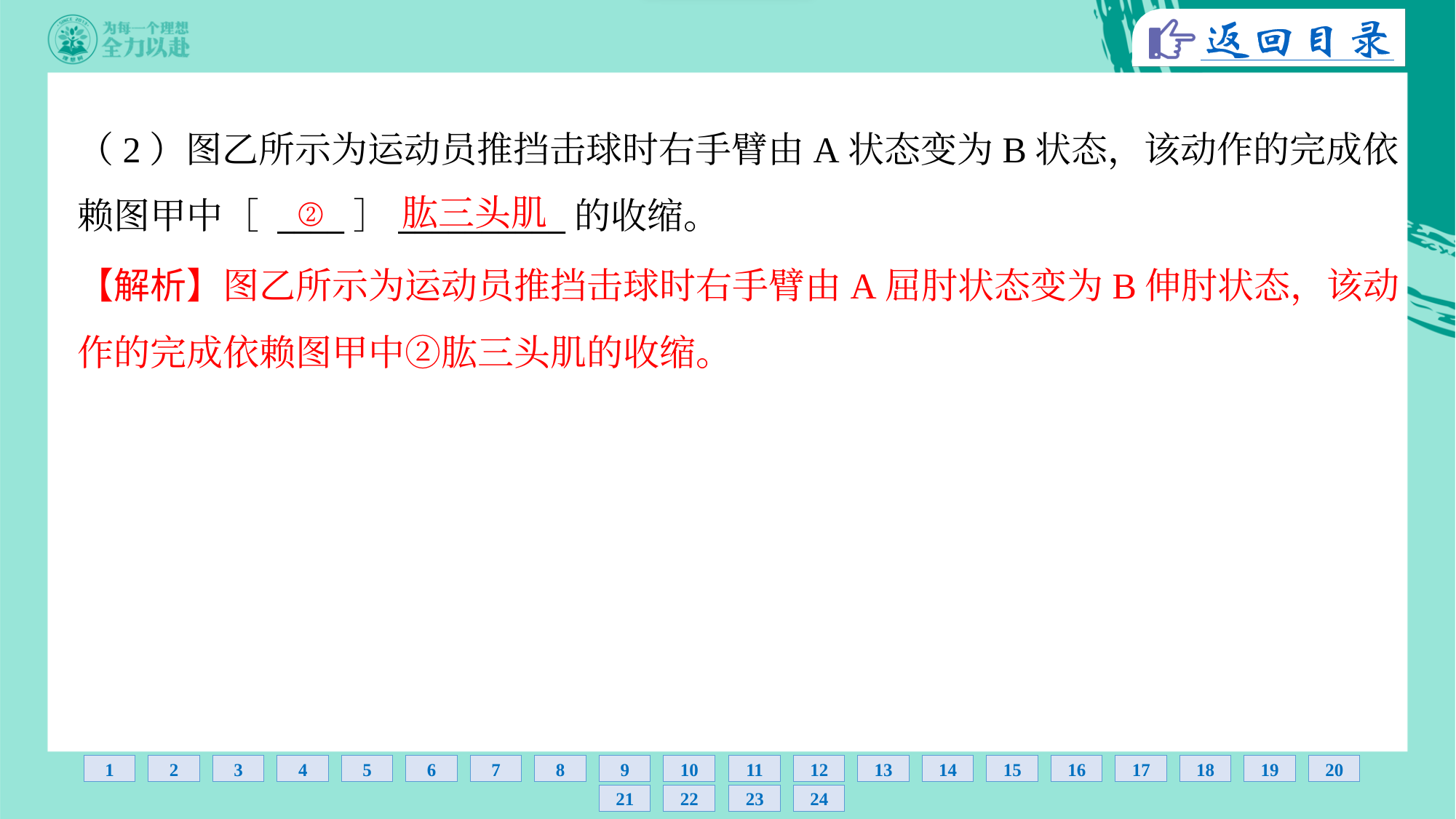

（2）图乙所示为运动员推挡击球时右手臂由A状态变为B状态，该动作的完成依
赖图甲中［ ____］__________的收缩。
②
肱三头肌
【解析】图乙所示为运动员推挡击球时右手臂由A屈肘状态变为B伸肘状态，该动
作的完成依赖图甲中②肱三头肌的收缩。